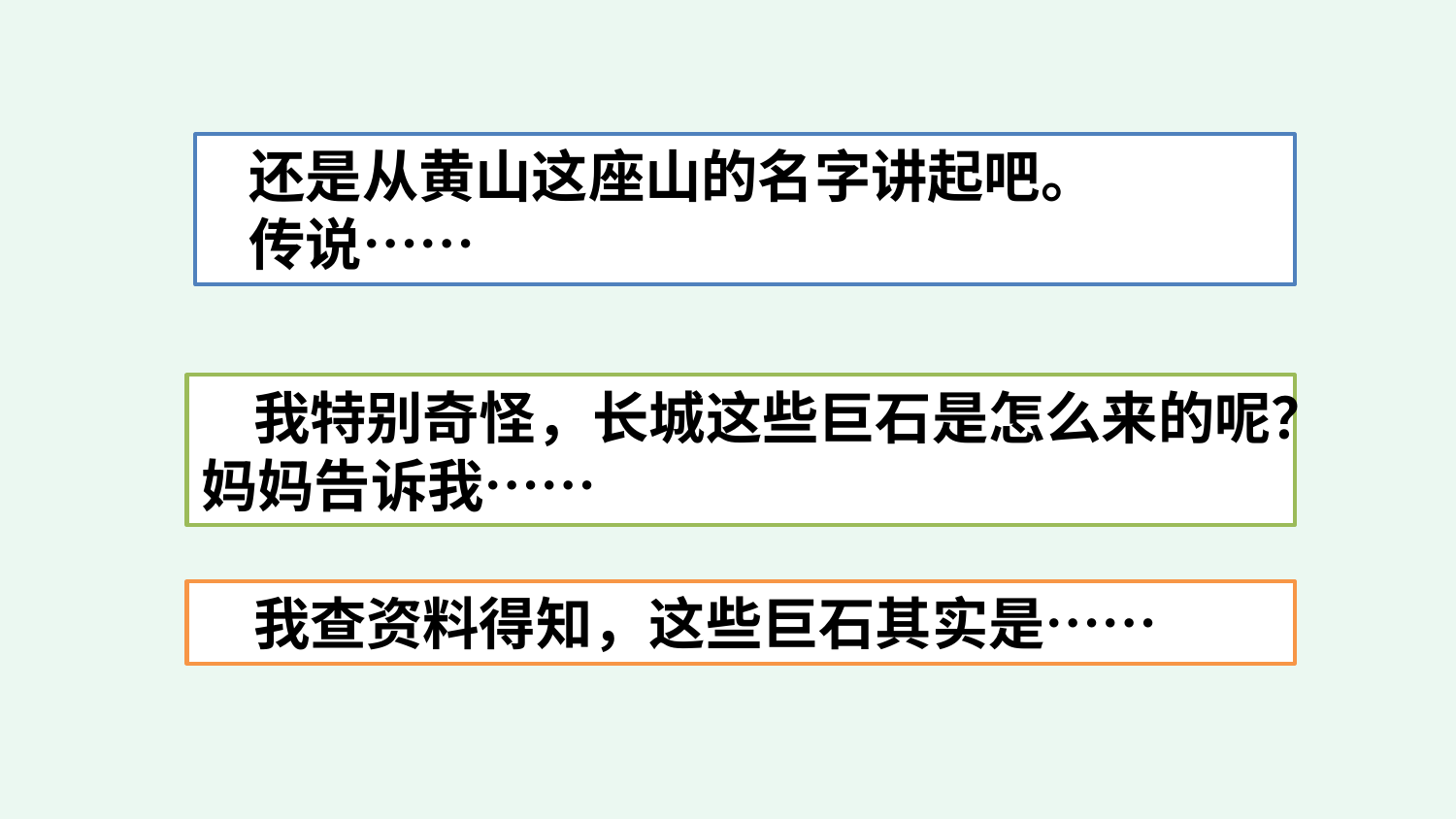

还是从黄山这座山的名字讲起吧。
  传说……
   我特别奇怪，长城这些巨石是怎么来的呢？妈妈告诉我……
   我查资料得知，这些巨石其实是……